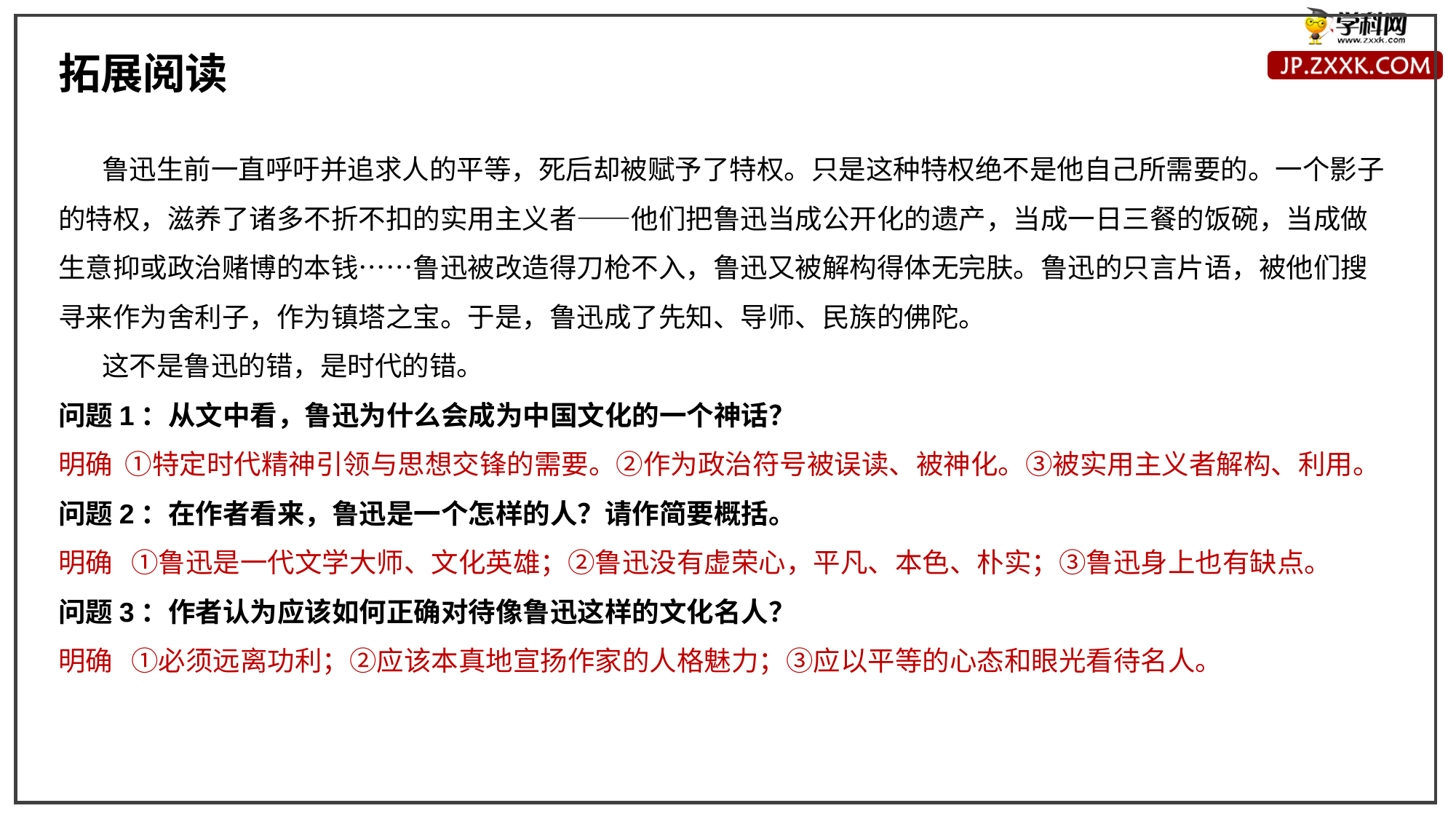

拓展阅读
      鲁迅生前一直呼吁并追求人的平等，死后却被赋予了特权。只是这种特权绝不是他自己所需要的。一个影子的特权，滋养了诸多不折不扣的实用主义者——他们把鲁迅当成公开化的遗产，当成一日三餐的饭碗，当成做生意抑或政治赌博的本钱……鲁迅被改造得刀枪不入，鲁迅又被解构得体无完肤。鲁迅的只言片语，被他们搜寻来作为舍利子，作为镇塔之宝。于是，鲁迅成了先知、导师、民族的佛陀。
      这不是鲁迅的错，是时代的错。
问题1：从文中看，鲁迅为什么会成为中国文化的一个神话？
明确  ①特定时代精神引领与思想交锋的需要。②作为政治符号被误读、被神化。③被实用主义者解构、利用。
问题2：在作者看来，鲁迅是一个怎样的人？请作简要概括。
明确   ①鲁迅是一代文学大师、文化英雄；②鲁迅没有虚荣心，平凡、本色、朴实；③鲁迅身上也有缺点。
问题3：作者认为应该如何正确对待像鲁迅这样的文化名人？
明确   ①必须远离功利；②应该本真地宣扬作家的人格魅力；③应以平等的心态和眼光看待名人。